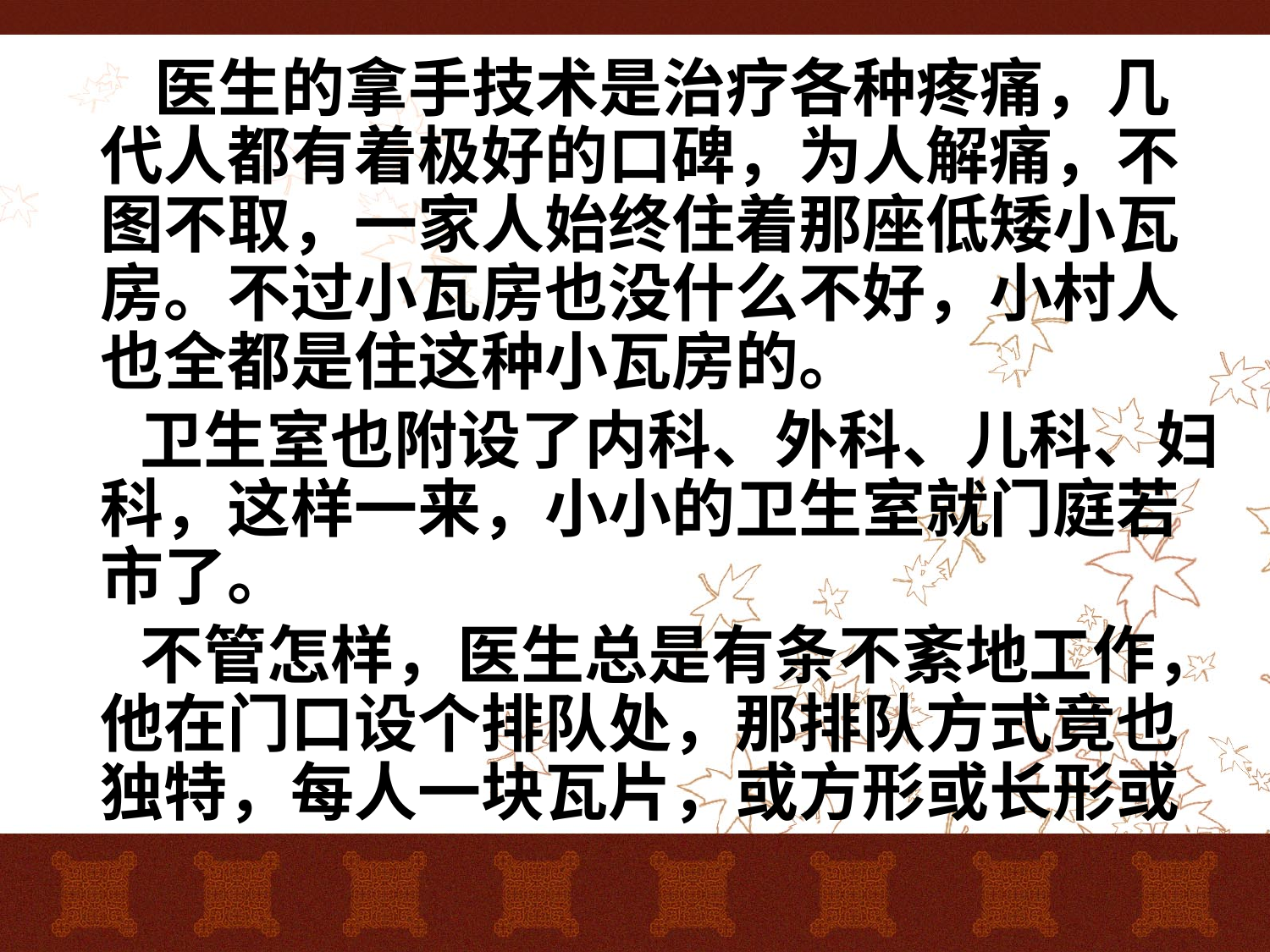

医生的拿手技术是治疗各种疼痛，几代人都有着极好的口碑，为人解痛，不图不取，一家人始终住着那座低矮小瓦房。不过小瓦房也没什么不好，小村人也全都是住这种小瓦房的。
     卫生室也附设了内科、外科、儿科、妇科，这样一来，小小的卫生室就门庭若市了。
     不管怎样，医生总是有条不紊地工作，他在门口设个排队处，那排队方式竟也独特，每人一块瓦片，或方形或长形或